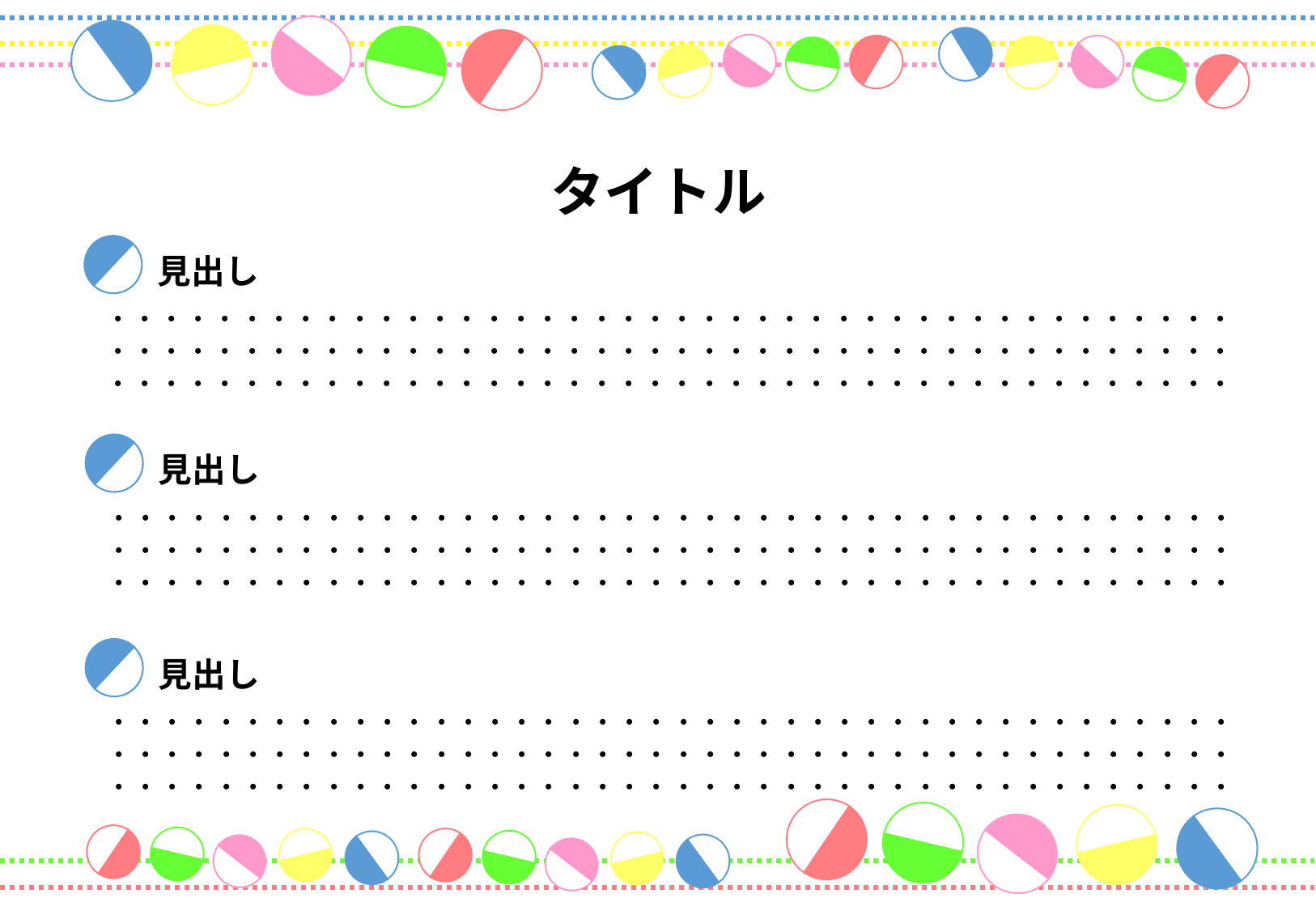

タイトル

　見出し
・・・・・・・・・・・・・・・・・・・・・・・・・・・・・・・・・・・・・・・・・・・・・・・・・・・・・・・・・・・・・・・・・・・・・・・・・・・・・・・・・・・・・・・・・・・・・・・・・・・・・・・・・・・・・・・・・・・・・・・・・・・・・・

　見出し
・・・・・・・・・・・・・・・・・・・・・・・・・・・・・・・・・・・・・・・・・・・・・・・・・・・・・・・・・・・・・・・・・・・・・・・・・・・・・・・・・・・・・・・・・・・・・・・・・・・・・・・・・・・・・・・・・・・・・・・・・・・・・・

　見出し
・・・・・・・・・・・・・・・・・・・・・・・・・・・・・・・・・・・・・・・・・・・・・・・・・・・・・・・・・・・・・・・・・・・・・・・・・・・・・・・・・・・・・・・・・・・・・・・・・・・・・・・・・・・・・・・・・・・・・・・・・・・・・・